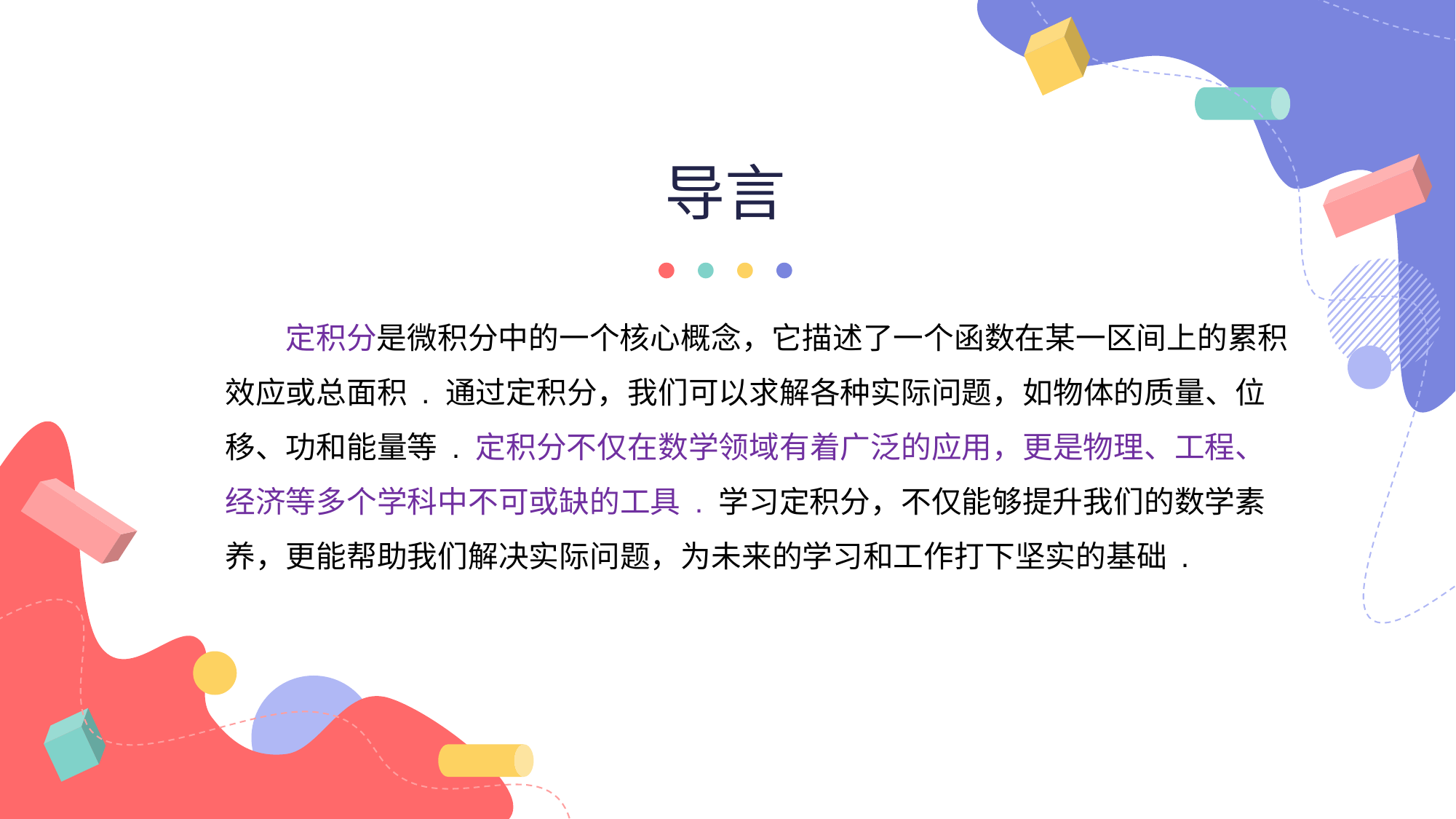

导言

定积分是微积分中的一个核心概念，它描述了一个函数在某一区间上的累积效应或总面积 . 通过定积分，我们可以求解各种实际问题，如物体的质量、位移、功和能量等 . 定积分不仅在数学领域有着广泛的应用，更是物理、工程、经济等多个学科中不可或缺的工具 . 学习定积分，不仅能够提升我们的数学素养，更能帮助我们解决实际问题，为未来的学习和工作打下坚实的基础 .